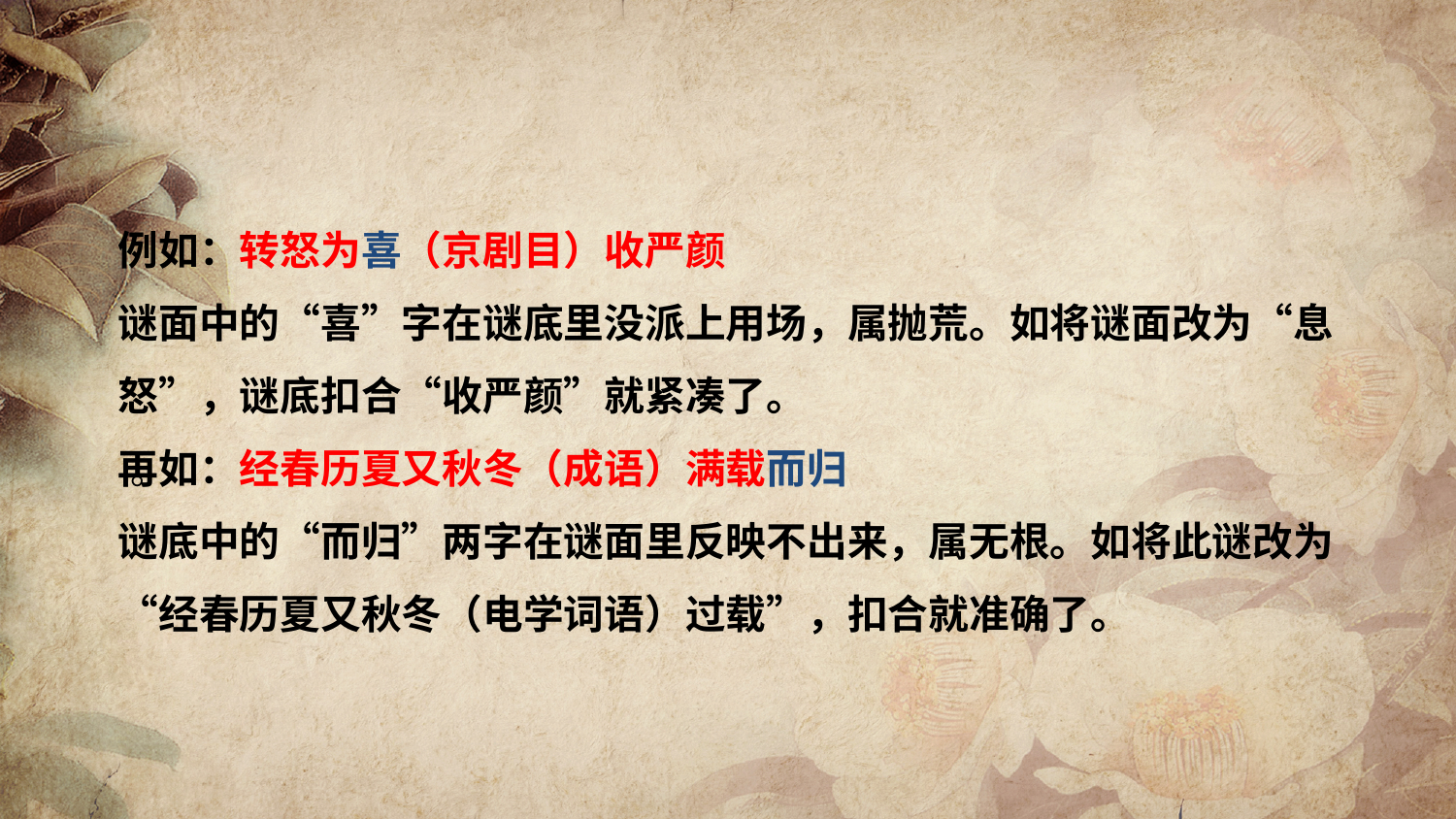

例如：转怒为喜（京剧目）收严颜
谜面中的“喜”字在谜底里没派上用场，属抛荒。如将谜面改为“息怒”，谜底扣合“收严颜”就紧凑了。
再如：经春历夏又秋冬（成语）满载而归
谜底中的“而归”两字在谜面里反映不出来，属无根。如将此谜改为“经春历夏又秋冬（电学词语）过载”，扣合就准确了。

。